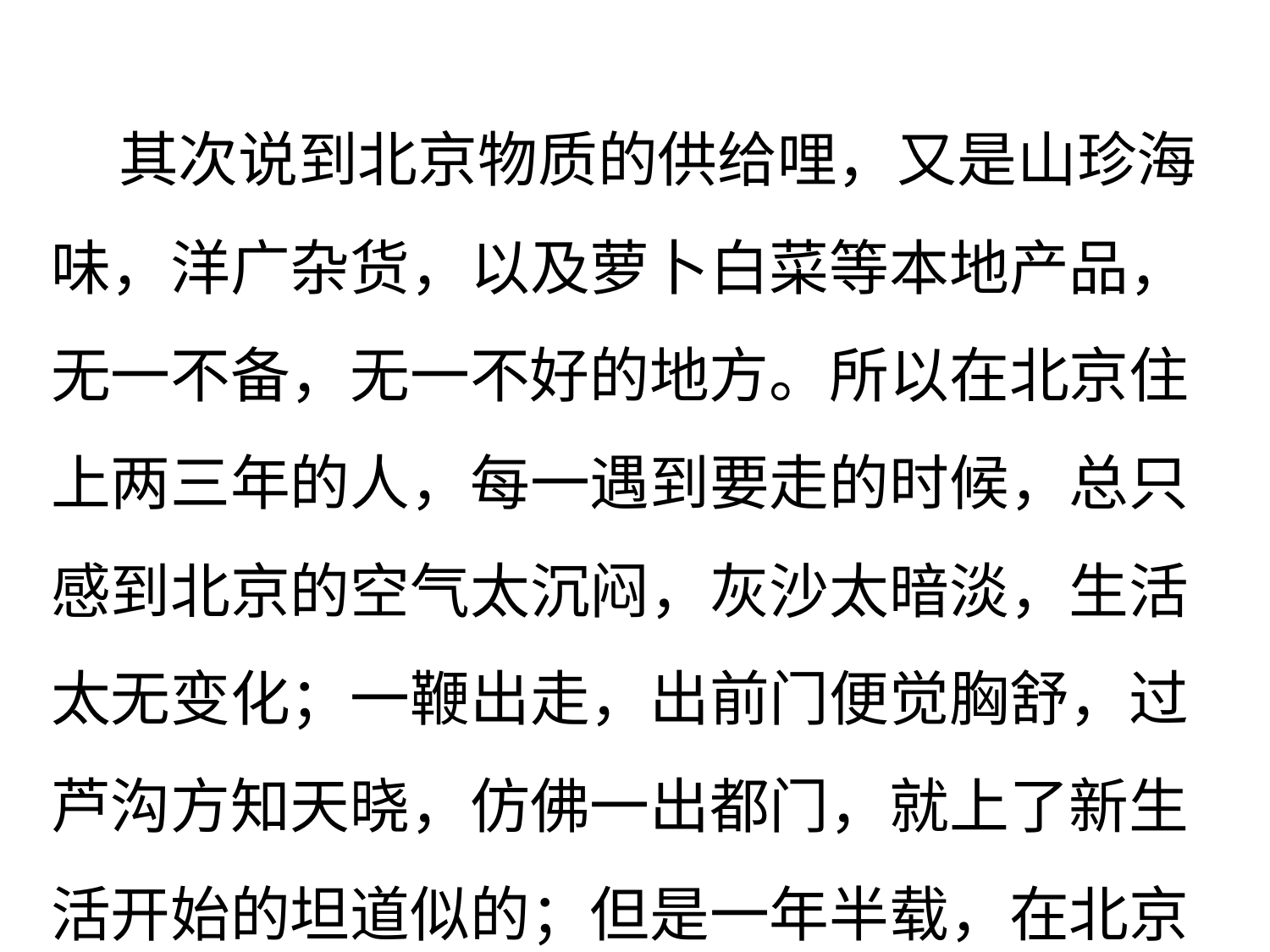

其次说到北京物质的供给哩，又是山珍海味，洋广杂货，以及萝卜白菜等本地产品，无一不备，无一不好的地方。所以在北京住上两三年的人，每一遇到要走的时候，总只感到北京的空气太沉闷，灰沙太暗淡，生活太无变化；一鞭出走，出前门便觉胸舒，过芦沟方知天晓，仿佛一出都门，就上了新生活开始的坦道似的；但是一年半载，在北京以外的各地——除了在自己幼年的故乡以外——去一住，谁也会得重想